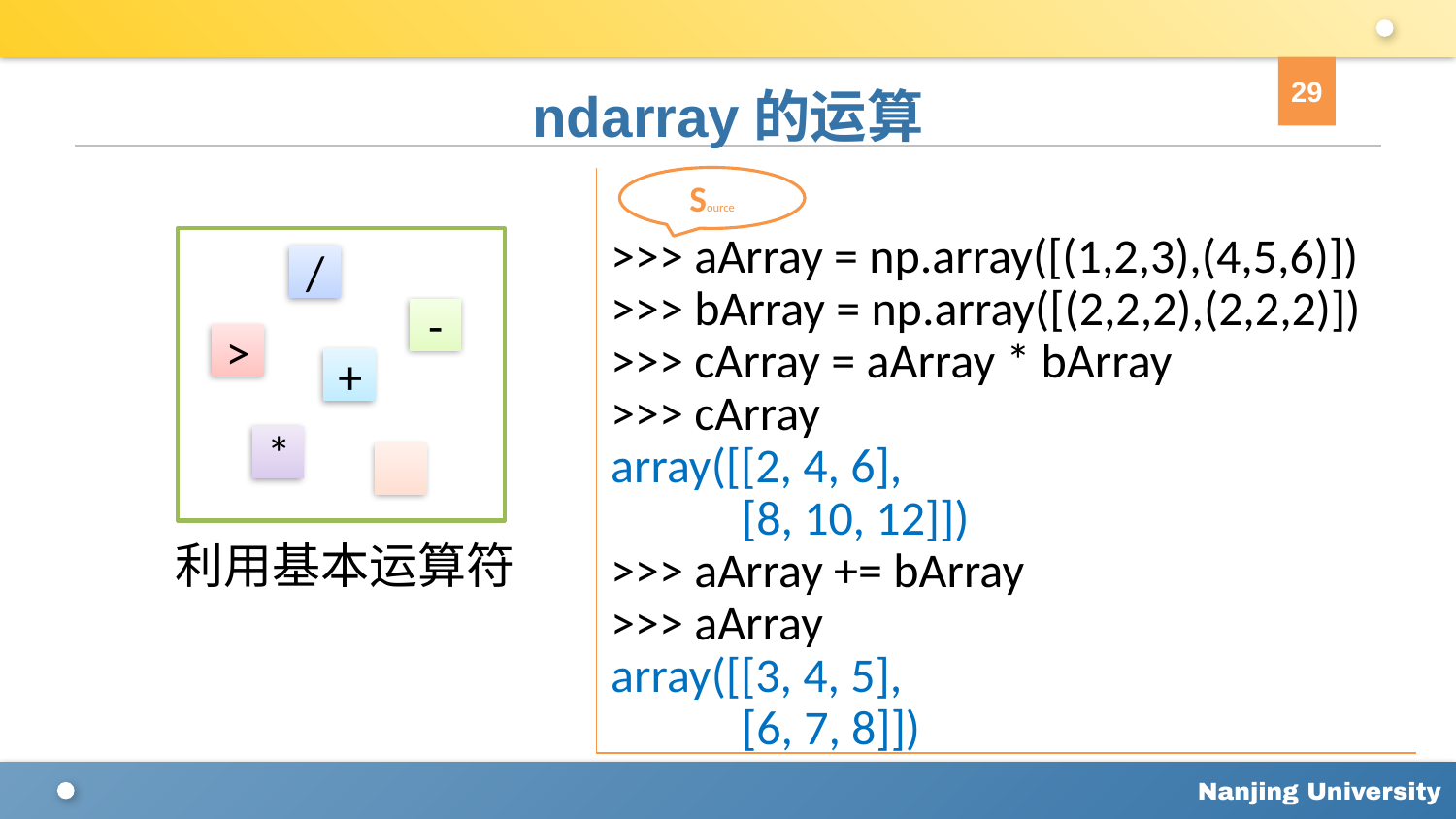

29
# ndarray的运算

>>> aArray = np.array([(1,2,3),(4,5,6)])
>>> bArray = np.array([(2,2,2),(2,2,2)])
>>> cArray = aArray * bArray
>>> cArray
array([[2, 4, 6],
            [8, 10, 12]])
>>> aArray += bArray
>>> aArray
array([[3, 4, 5],
            [6, 7, 8]])
Source

/
-
>
+
*

利用基本运算符